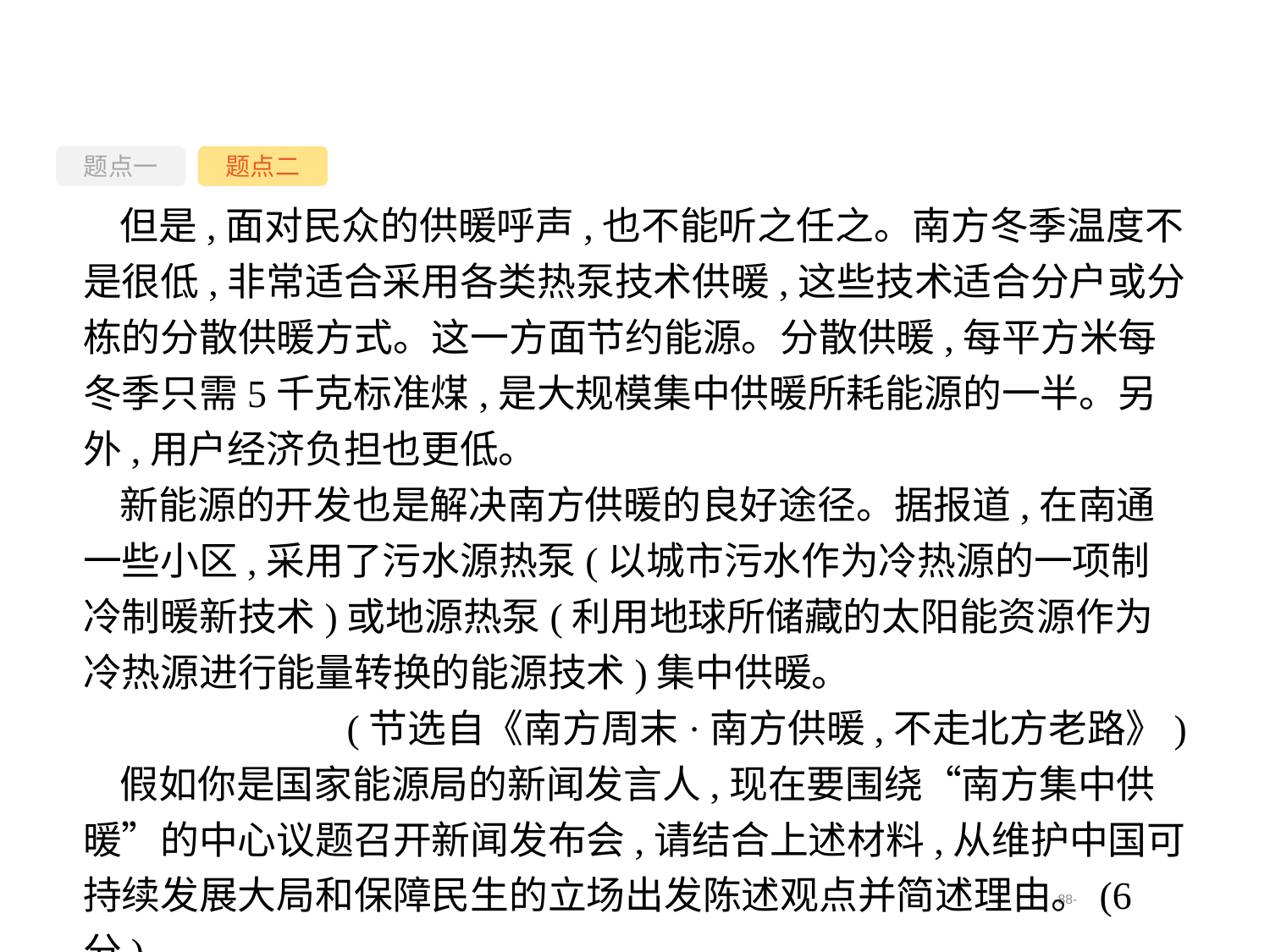

题点一
题点二
但是,面对民众的供暖呼声,也不能听之任之。南方冬季温度不是很低,非常适合采用各类热泵技术供暖,这些技术适合分户或分栋的分散供暖方式。这一方面节约能源。分散供暖,每平方米每冬季只需5千克标准煤,是大规模集中供暖所耗能源的一半。另外,用户经济负担也更低。
新能源的开发也是解决南方供暖的良好途径。据报道,在南通一些小区,采用了污水源热泵(以城市污水作为冷热源的一项制冷制暖新技术)或地源热泵(利用地球所储藏的太阳能资源作为冷热源进行能量转换的能源技术)集中供暖。
(节选自《南方周末·南方供暖,不走北方老路》)
假如你是国家能源局的新闻发言人,现在要围绕“南方集中供暖”的中心议题召开新闻发布会,请结合上述材料,从维护中国可持续发展大局和保障民生的立场出发陈述观点并简述理由。(6分)
-88-